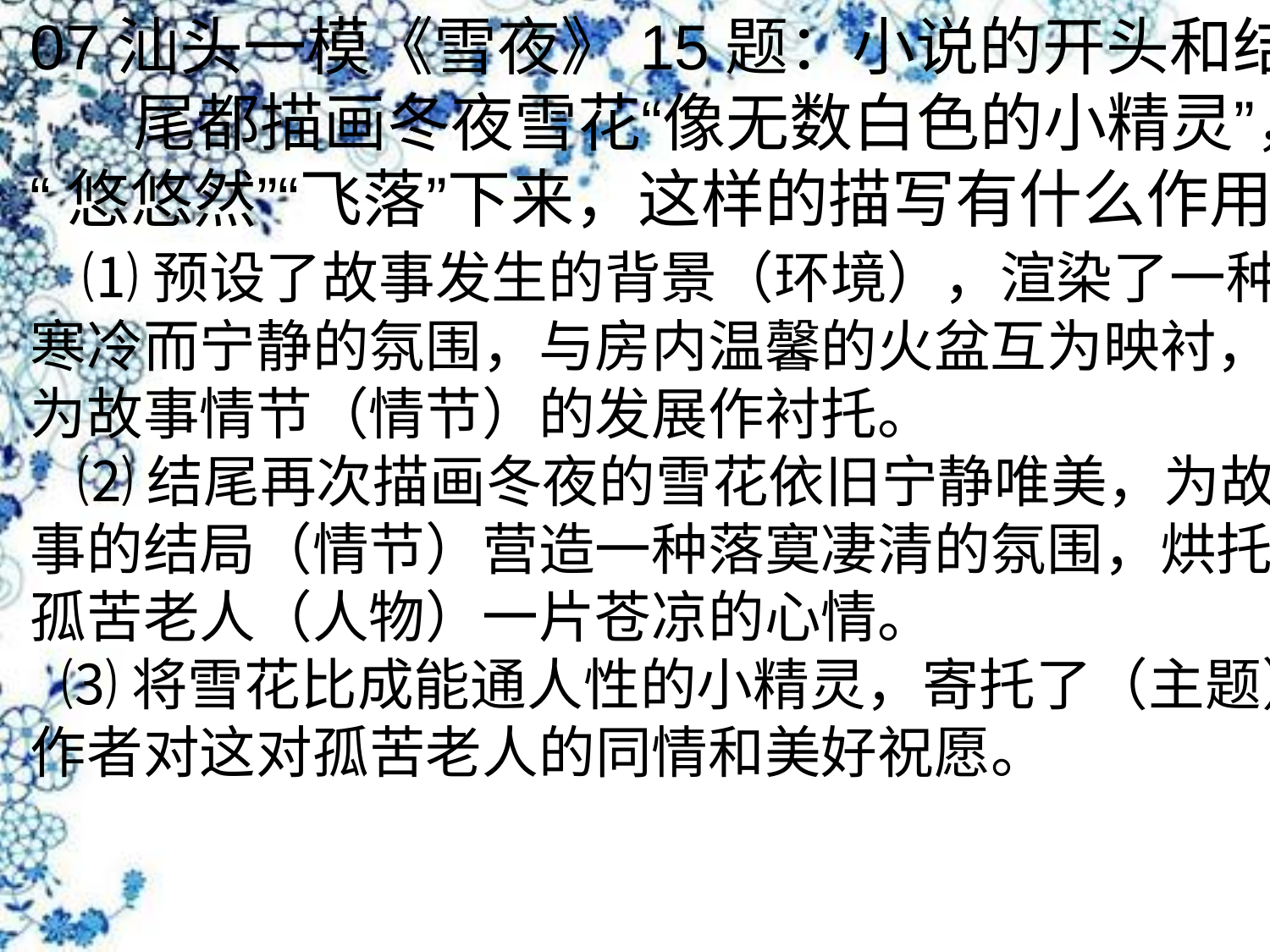

07汕头一模《雪夜》15题：小说的开头和结
     尾都描画冬夜雪花“像无数白色的小精灵”，
“悠悠然”“飞落”下来，这样的描写有什么作用？
   ⑴预设了故事发生的背景（环境），渲染了一种
寒冷而宁静的氛围，与房内温馨的火盆互为映衬，
为故事情节（情节）的发展作衬托。
   ⑵结尾再次描画冬夜的雪花依旧宁静唯美，为故
事的结局（情节）营造一种落寞凄清的氛围，烘托
孤苦老人（人物）一片苍凉的心情。
  ⑶将雪花比成能通人性的小精灵，寄托了（主题）
作者对这对孤苦老人的同情和美好祝愿。